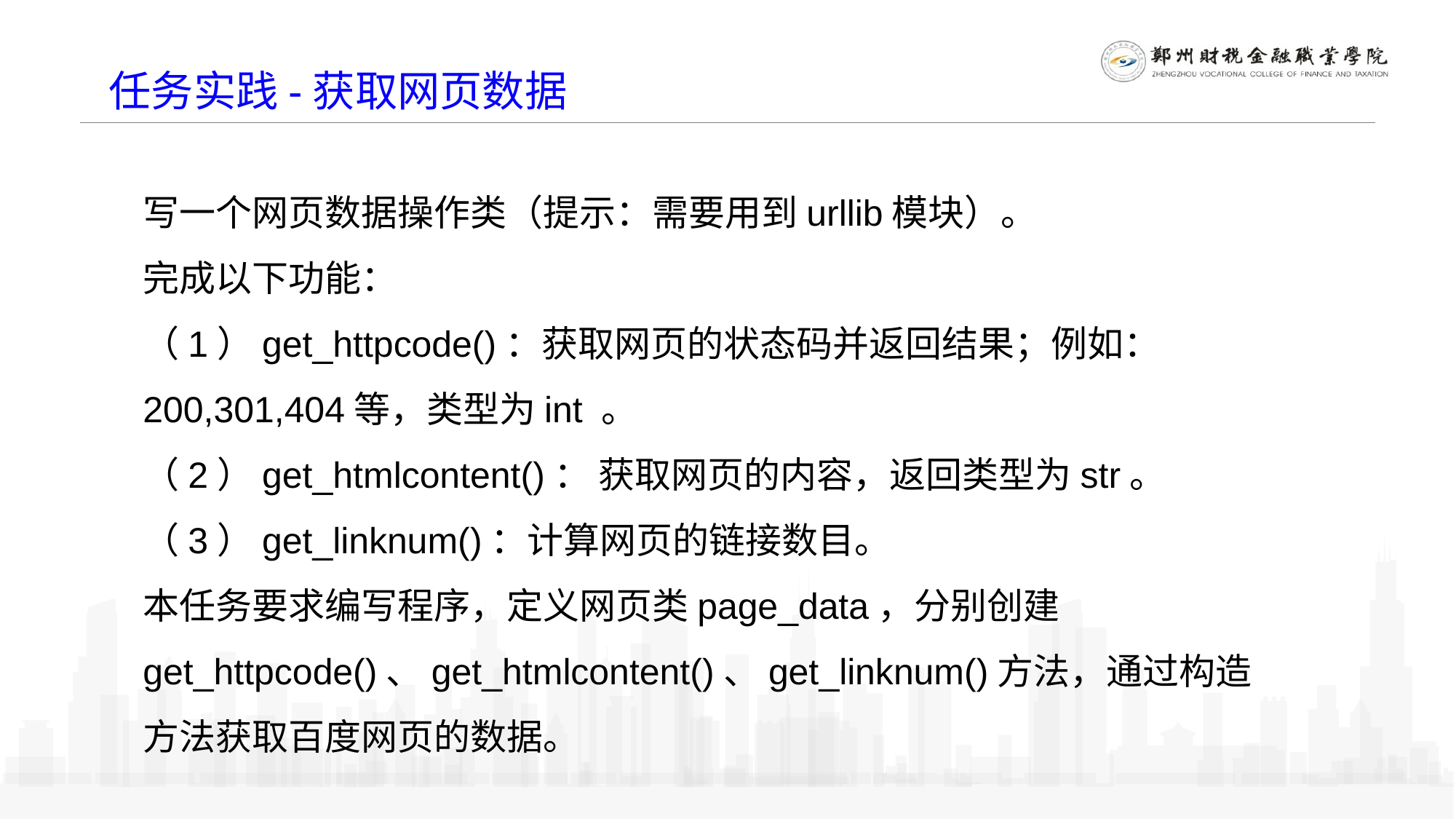

任务实践-获取网页数据
写一个网页数据操作类（提示：需要用到urllib模块）。
完成以下功能：
（1）get_httpcode()：获取网页的状态码并返回结果；例如：200,301,404等，类型为int 。
（2）get_htmlcontent()： 获取网页的内容，返回类型为str。
（3）get_linknum()：计算网页的链接数目。
本任务要求编写程序，定义网页类page_data，分别创建get_httpcode()、get_htmlcontent()、get_linknum()方法，通过构造方法获取百度网页的数据。